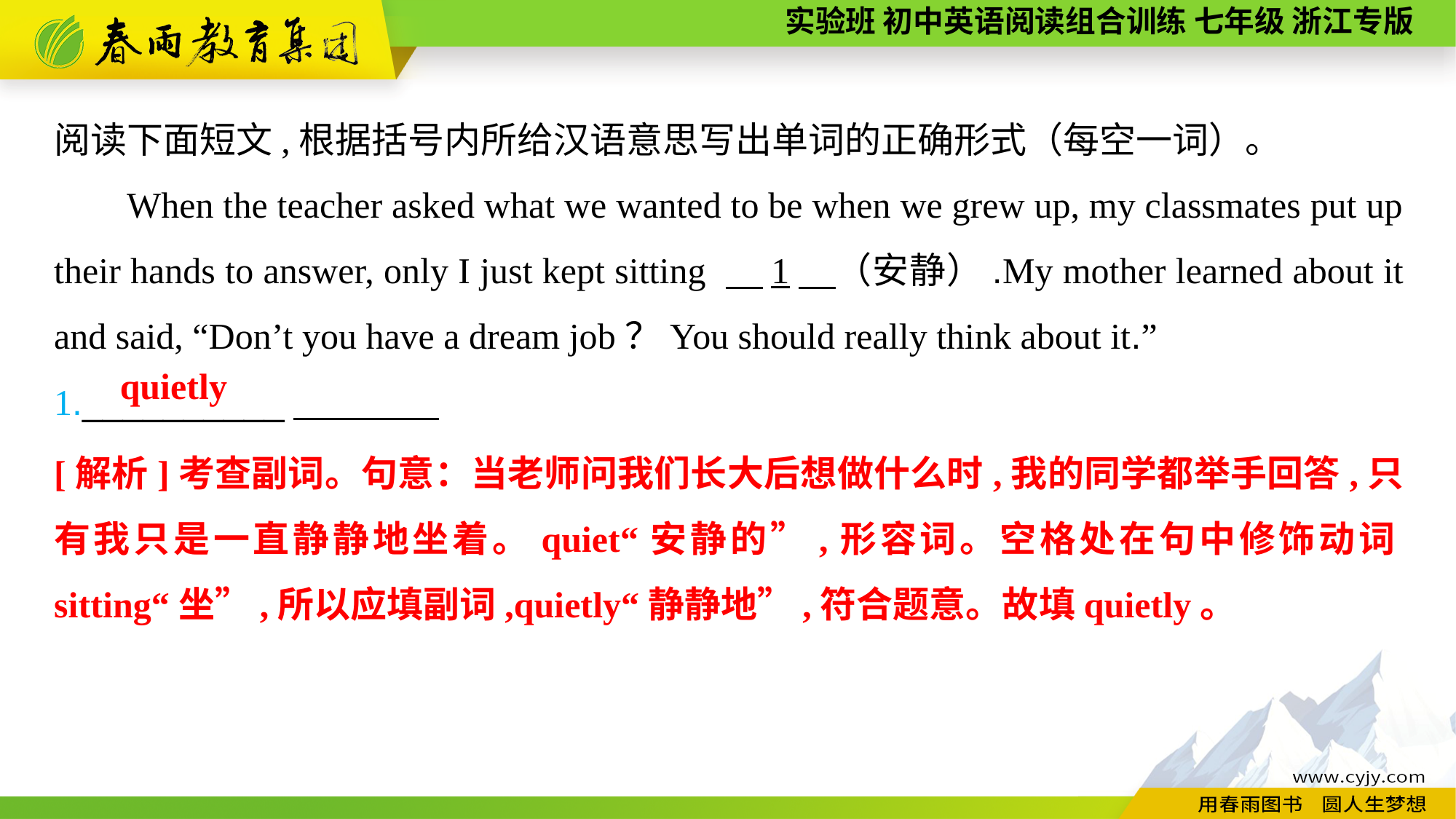

阅读下面短文,根据括号内所给汉语意思写出单词的正确形式（每空一词）。
When the teacher asked what we wanted to be when we grew up, my classmates put up their hands to answer, only I just kept sitting 　1　（安静）.My mother learned about it and said, “Don’t you have a dream job？You should really think about it.”
1.__________
quietly
[解析]考查副词。句意：当老师问我们长大后想做什么时,我的同学都举手回答,只有我只是一直静静地坐着。quiet“安静的”,形容词。空格处在句中修饰动词sitting“坐”,所以应填副词,quietly“静静地”,符合题意。故填quietly。